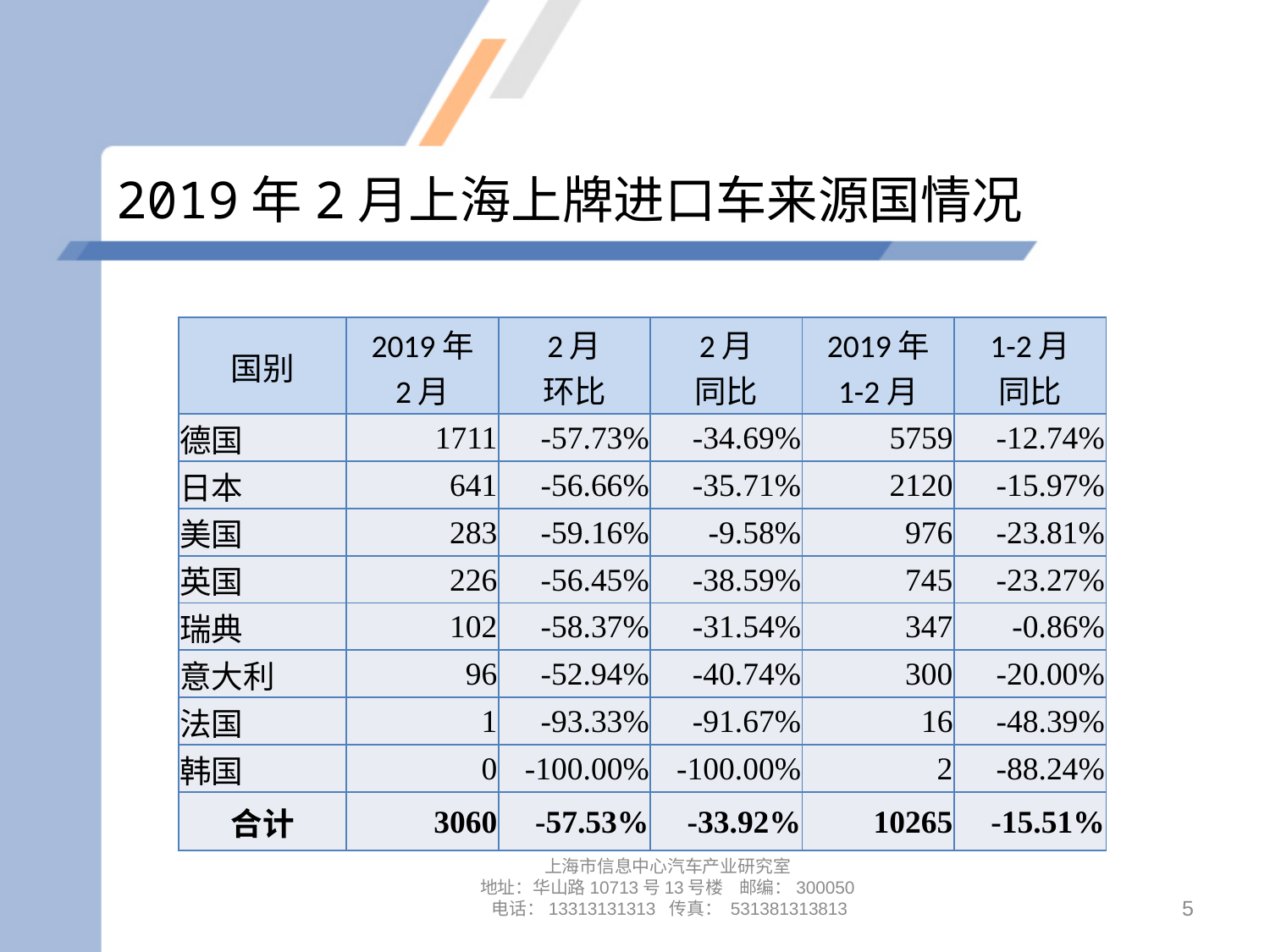

# 2019年2月上海上牌进口车来源国情况
| 国别 | 2019年 2月 | 2月 环比 | 2月 同比 | 2019年 1-2月 | 1-2月 同比 |
| --- | --- | --- | --- | --- | --- |
| 德国 | 1711 | -57.73% | -34.69% | 5759 | -12.74% |
| 日本 | 641 | -56.66% | -35.71% | 2120 | -15.97% |
| 美国 | 283 | -59.16% | -9.58% | 976 | -23.81% |
| 英国 | 226 | -56.45% | -38.59% | 745 | -23.27% |
| 瑞典 | 102 | -58.37% | -31.54% | 347 | -0.86% |
| 意大利 | 96 | -52.94% | -40.74% | 300 | -20.00% |
| 法国 | 1 | -93.33% | -91.67% | 16 | -48.39% |
| 韩国 | 0 | -100.00% | -100.00% | 2 | -88.24% |
| 合计 | 3060 | -57.53% | -33.92% | 10265 | -15.51% |
上海市信息中心汽车产业研究室
地址：华山路10713号13号楼    邮编：300050  电话：13313131313  传真： 531381313813

5